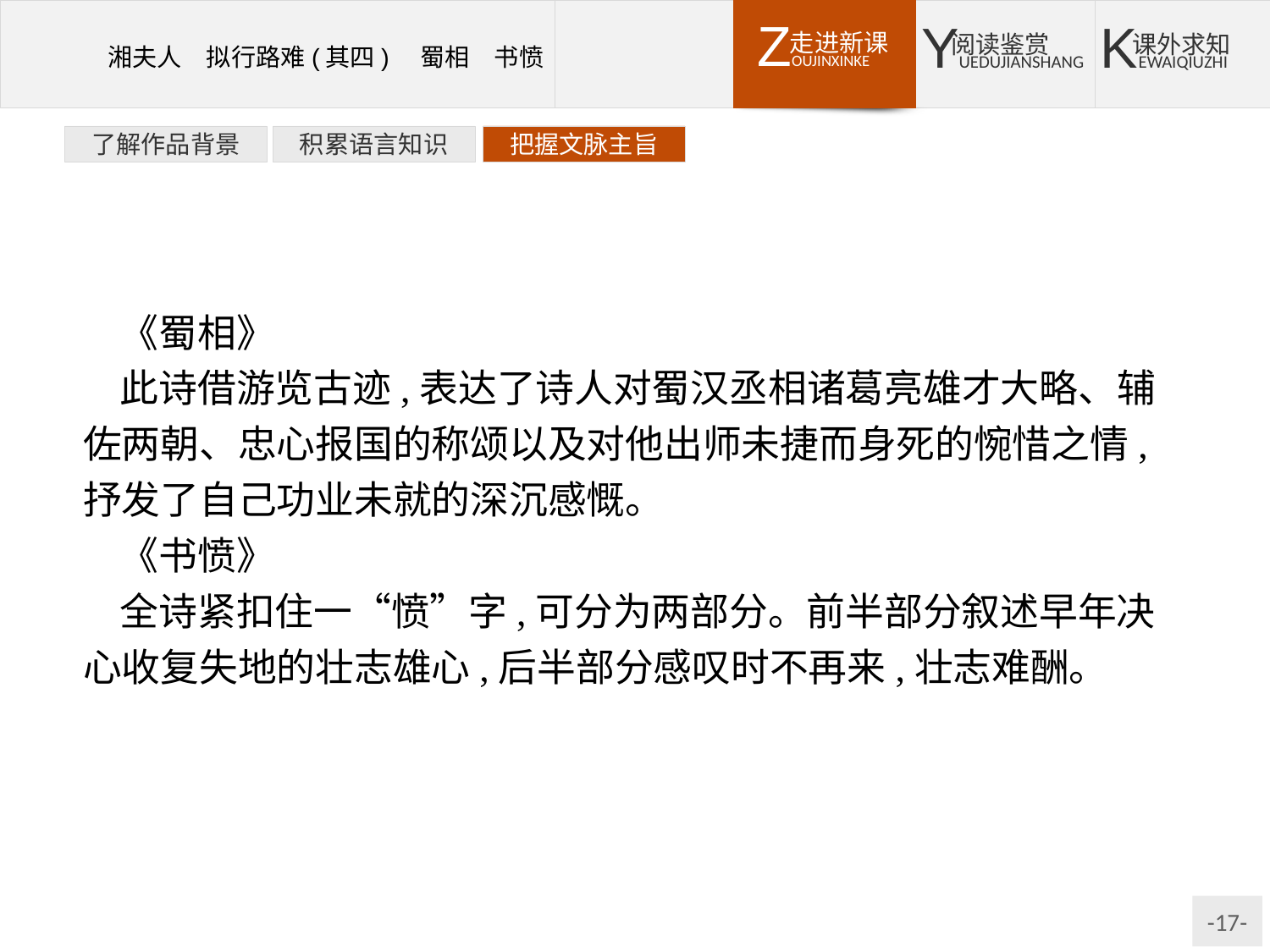

了解作品背景
积累语言知识
把握文脉主旨
《蜀相》
此诗借游览古迹,表达了诗人对蜀汉丞相诸葛亮雄才大略、辅佐两朝、忠心报国的称颂以及对他出师未捷而身死的惋惜之情,抒发了自己功业未就的深沉感慨。
《书愤》
全诗紧扣住一“愤”字,可分为两部分。前半部分叙述早年决心收复失地的壮志雄心,后半部分感叹时不再来,壮志难酬。